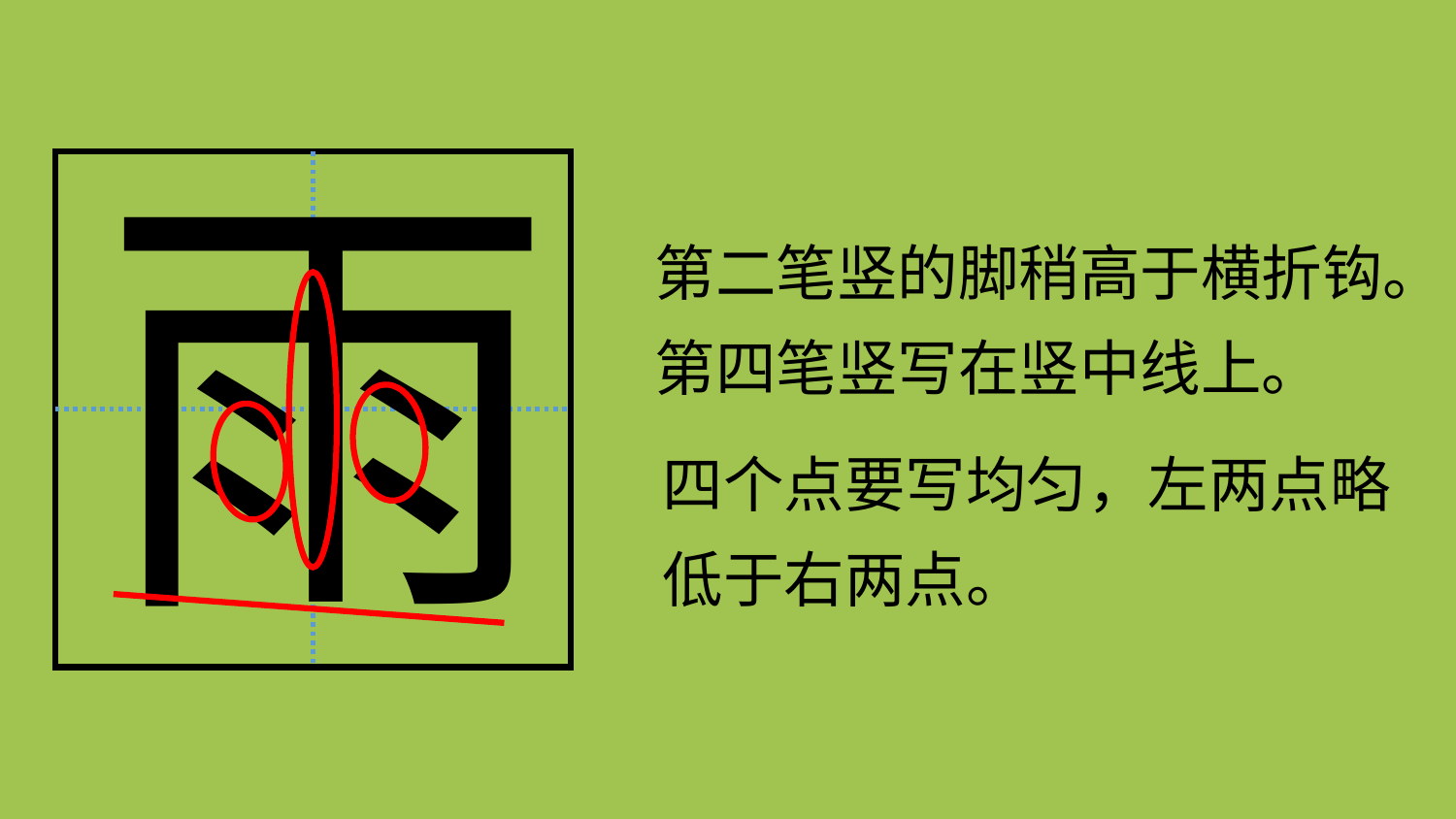

雨

第二笔竖的脚稍高于横折钩。
第四笔竖写在竖中线上。

四个点要写均匀，左两点略低于右两点。